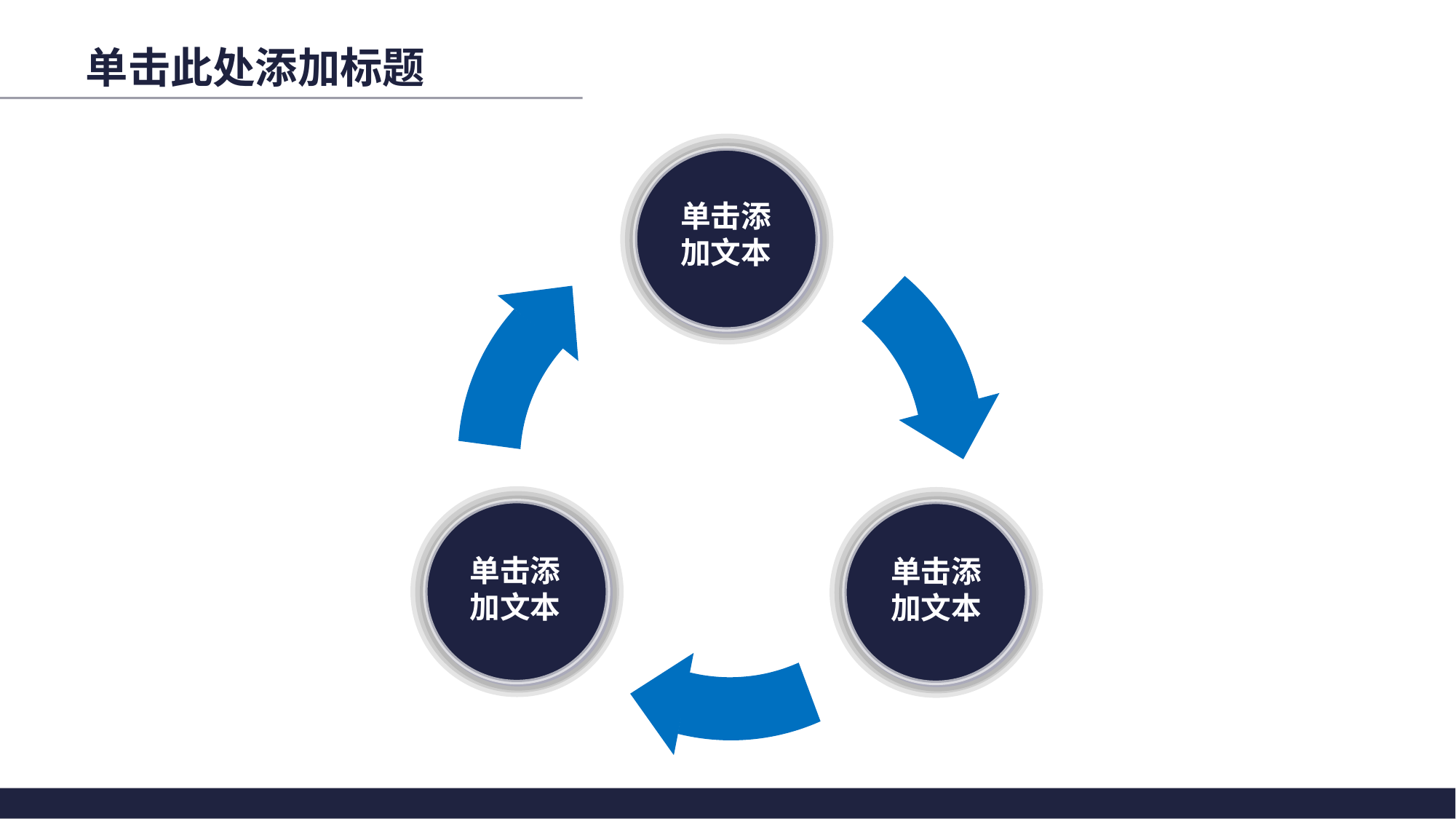

单击此处添加标题

单击添
加文本

单击添
加文本

单击添
加文本